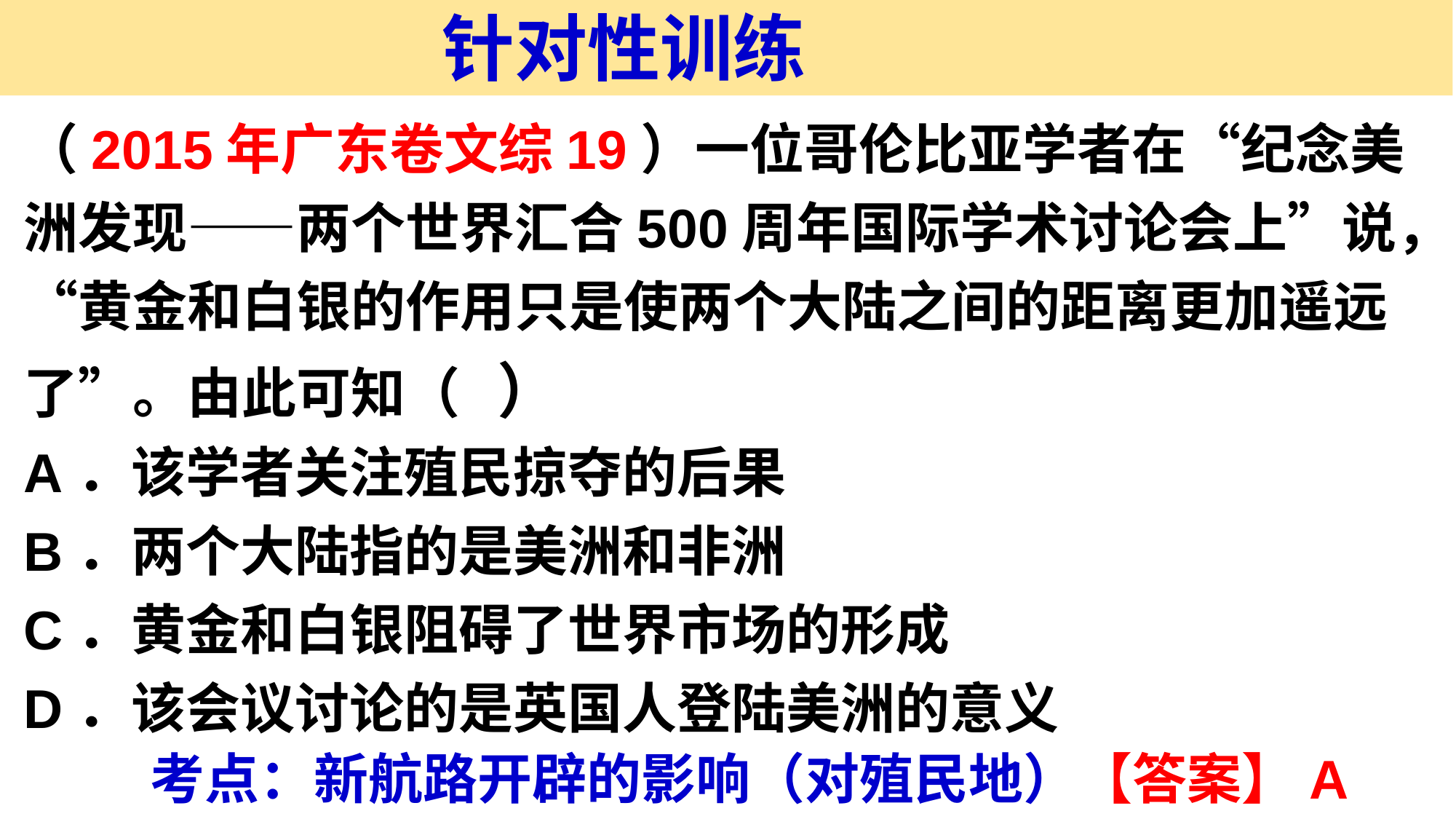

针对性训练
（2015年广东卷文综19）一位哥伦比亚学者在“纪念美洲发现——两个世界汇合500周年国际学术讨论会上”说，“黄金和白银的作用只是使两个大陆之间的距离更加遥远了”。由此可知（   ）
A．该学者关注殖民掠夺的后果
B．两个大陆指的是美洲和非洲
C．黄金和白银阻碍了世界市场的形成
D．该会议讨论的是英国人登陆美洲的意义

考点：新航路开辟的影响（对殖民地）【答案】A